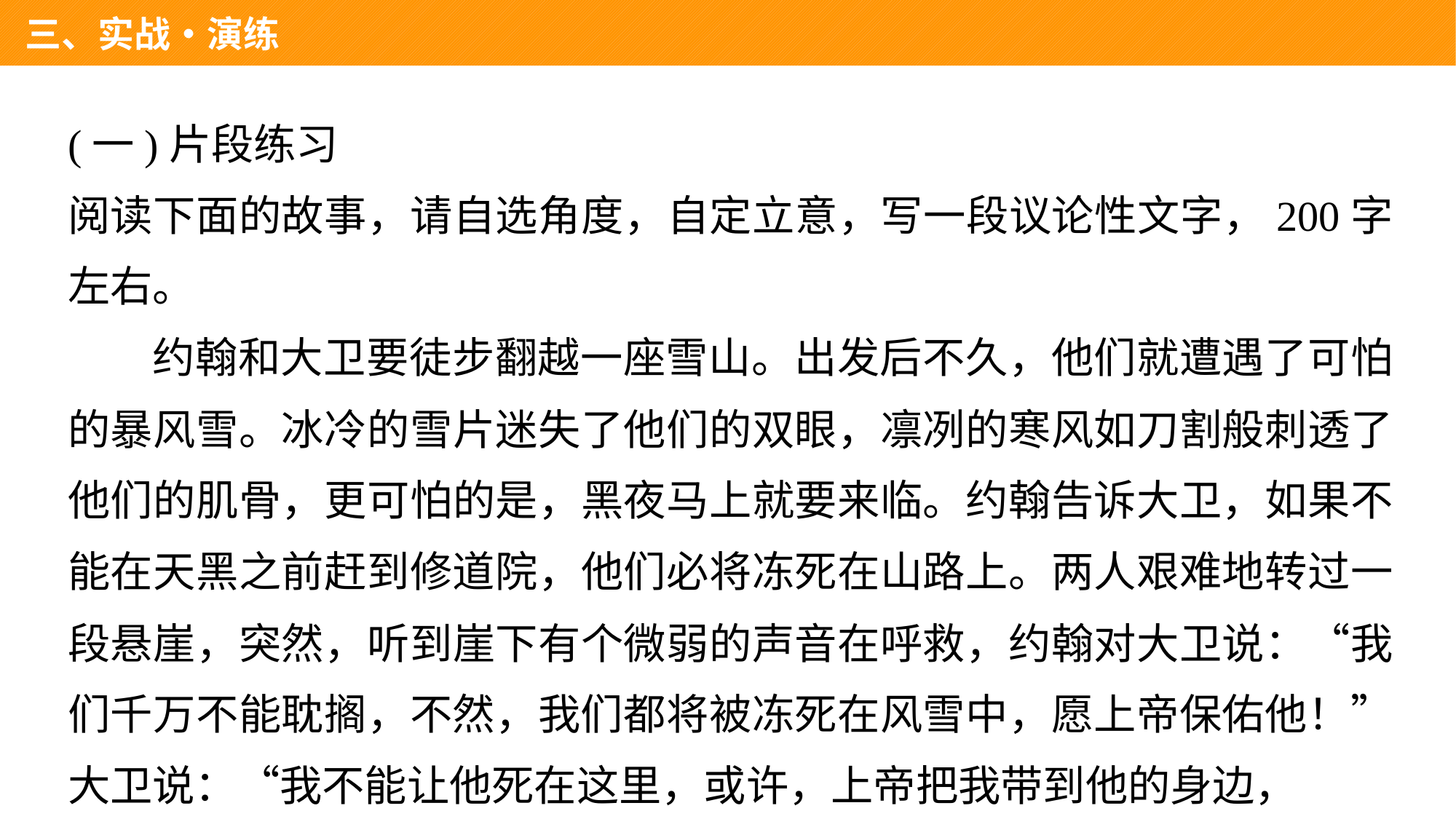

三、实战•演练
(一)片段练习
阅读下面的故事，请自选角度，自定立意，写一段议论性文字，200字左右。
约翰和大卫要徒步翻越一座雪山。出发后不久，他们就遭遇了可怕的暴风雪。冰冷的雪片迷失了他们的双眼，凛冽的寒风如刀割般刺透了他们的肌骨，更可怕的是，黑夜马上就要来临。约翰告诉大卫，如果不能在天黑之前赶到修道院，他们必将冻死在山路上。两人艰难地转过一段悬崖，突然，听到崖下有个微弱的声音在呼救，约翰对大卫说：“我们千万不能耽搁，不然，我们都将被冻死在风雪中，愿上帝保佑他！”大卫说：“我不能让他死在这里，或许，上帝把我带到他的身边，